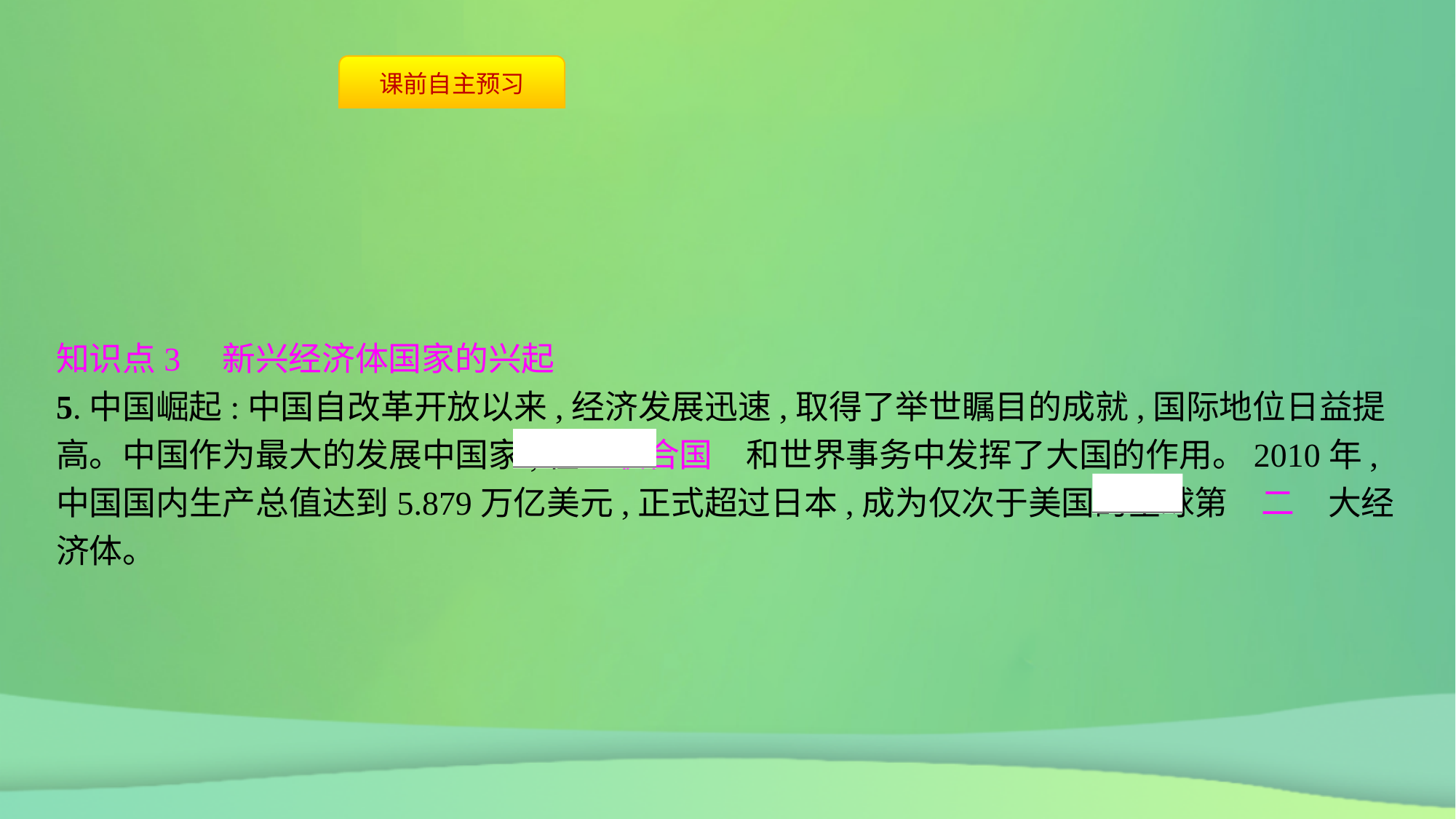

知识点3　新兴经济体国家的兴起
5.中国崛起:中国自改革开放以来,经济发展迅速,取得了举世瞩目的成就,国际地位日益提高。中国作为最大的发展中国家,在　联合国　和世界事务中发挥了大国的作用。2010年,中国国内生产总值达到5.879万亿美元,正式超过日本,成为仅次于美国的全球第　二　大经济体。